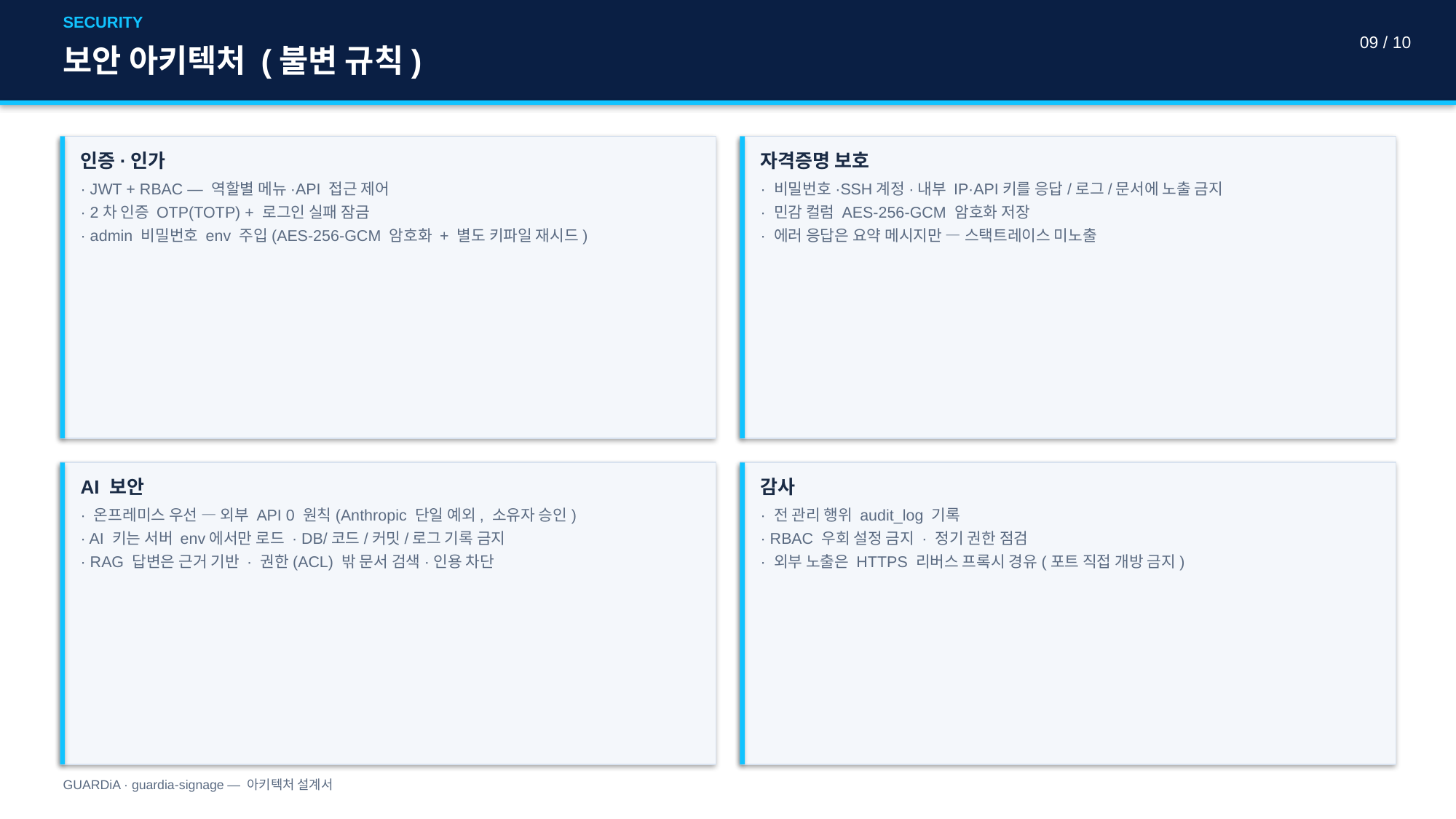

SECURITY
09 / 10
보안 아키텍처 (불변 규칙)

인증·인가
· JWT + RBAC — 역할별 메뉴·API 접근 제어
· 2차 인증 OTP(TOTP) + 로그인 실패 잠금
· admin 비밀번호 env 주입(AES-256-GCM 암호화 + 별도 키파일 재시드)
자격증명 보호
· 비밀번호·SSH계정·내부 IP·API키를 응답/로그/문서에 노출 금지
· 민감 컬럼 AES-256-GCM 암호화 저장
· 에러 응답은 요약 메시지만 — 스택트레이스 미노출

AI 보안
· 온프레미스 우선 — 외부 API 0 원칙(Anthropic 단일 예외, 소유자 승인)
· AI 키는 서버 env에서만 로드 · DB/코드/커밋/로그 기록 금지
· RAG 답변은 근거 기반 · 권한(ACL) 밖 문서 검색·인용 차단
감사
· 전 관리 행위 audit_log 기록
· RBAC 우회 설정 금지 · 정기 권한 점검
· 외부 노출은 HTTPS 리버스 프록시 경유(포트 직접 개방 금지)
GUARDiA · guardia-signage — 아키텍처 설계서